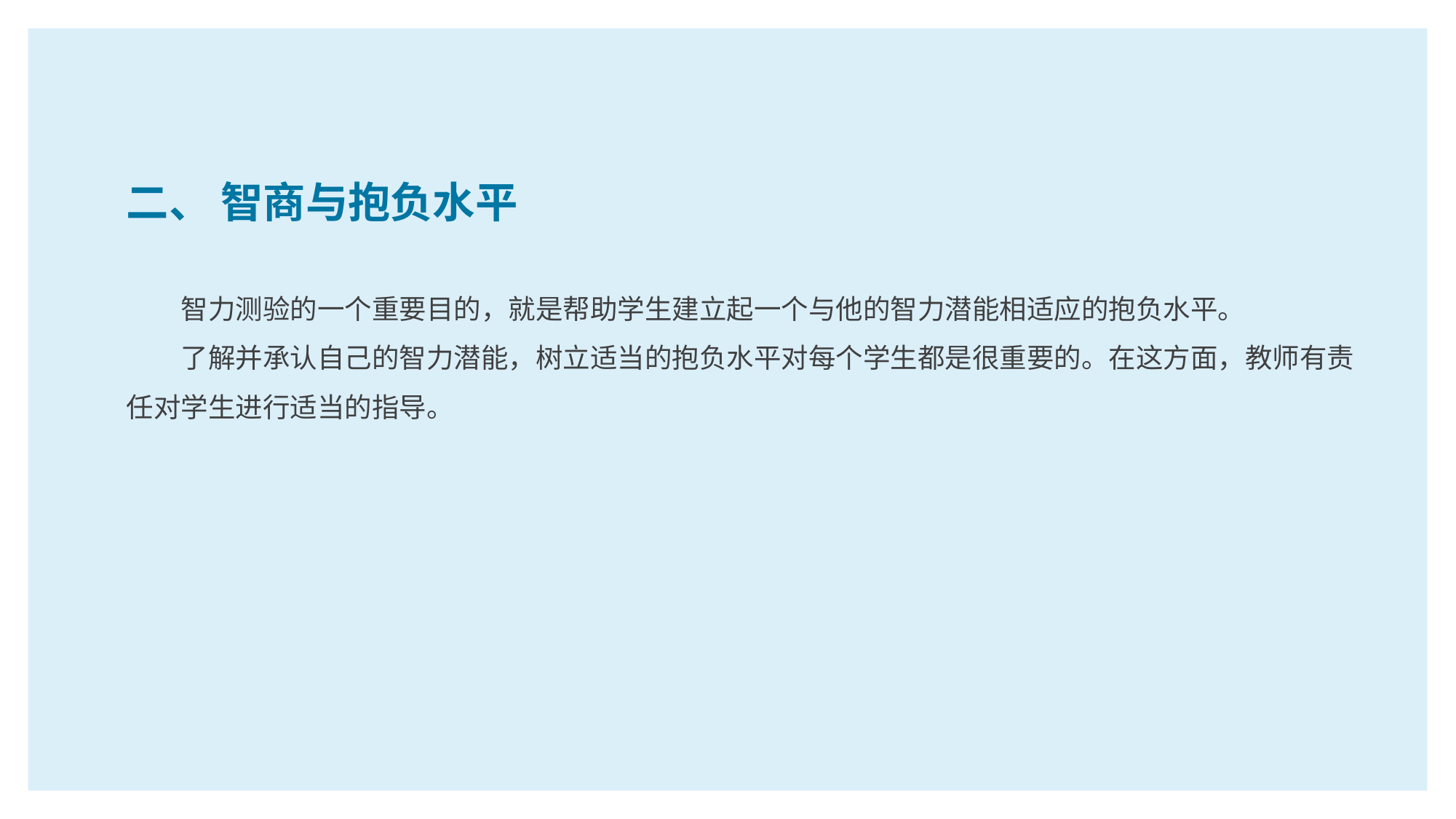

二、 智商与抱负水平

智力测验的一个重要目的，就是帮助学生建立起一个与他的智力潜能相适应的抱负水平。
了解并承认自己的智力潜能，树立适当的抱负水平对每个学生都是很重要的。在这方面，教师有责任对学生进行适当的指导。